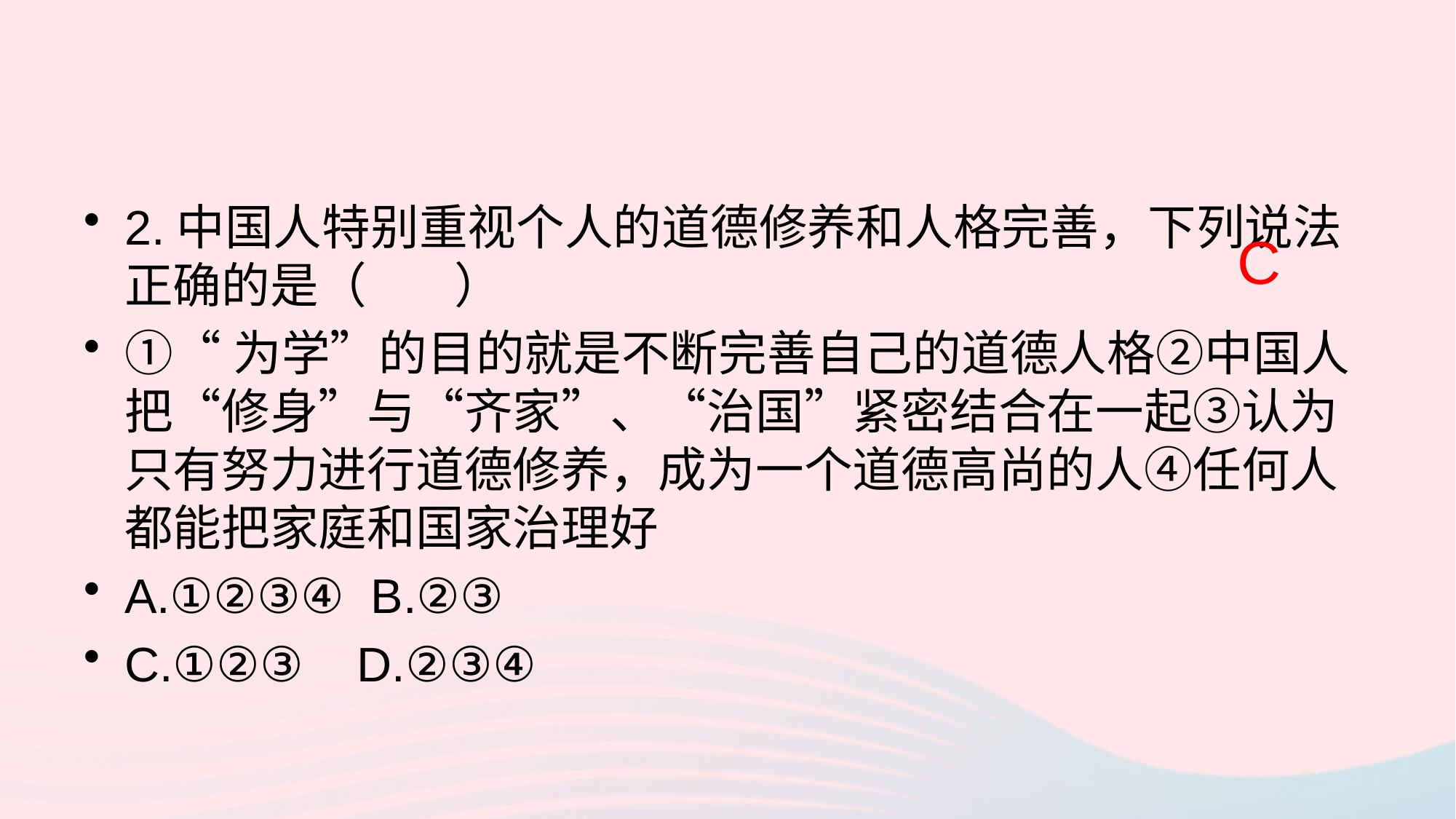

2.中国人特别重视个人的道德修养和人格完善，下列说法正确的是（        ）
①“为学”的目的就是不断完善自己的道德人格②中国人把“修身”与“齐家”、“治国”紧密结合在一起③认为只有努力进行道德修养，成为一个道德高尚的人④任何人都能把家庭和国家治理好
A.①②③④  B.②③
C.①②③    D.②③④
C